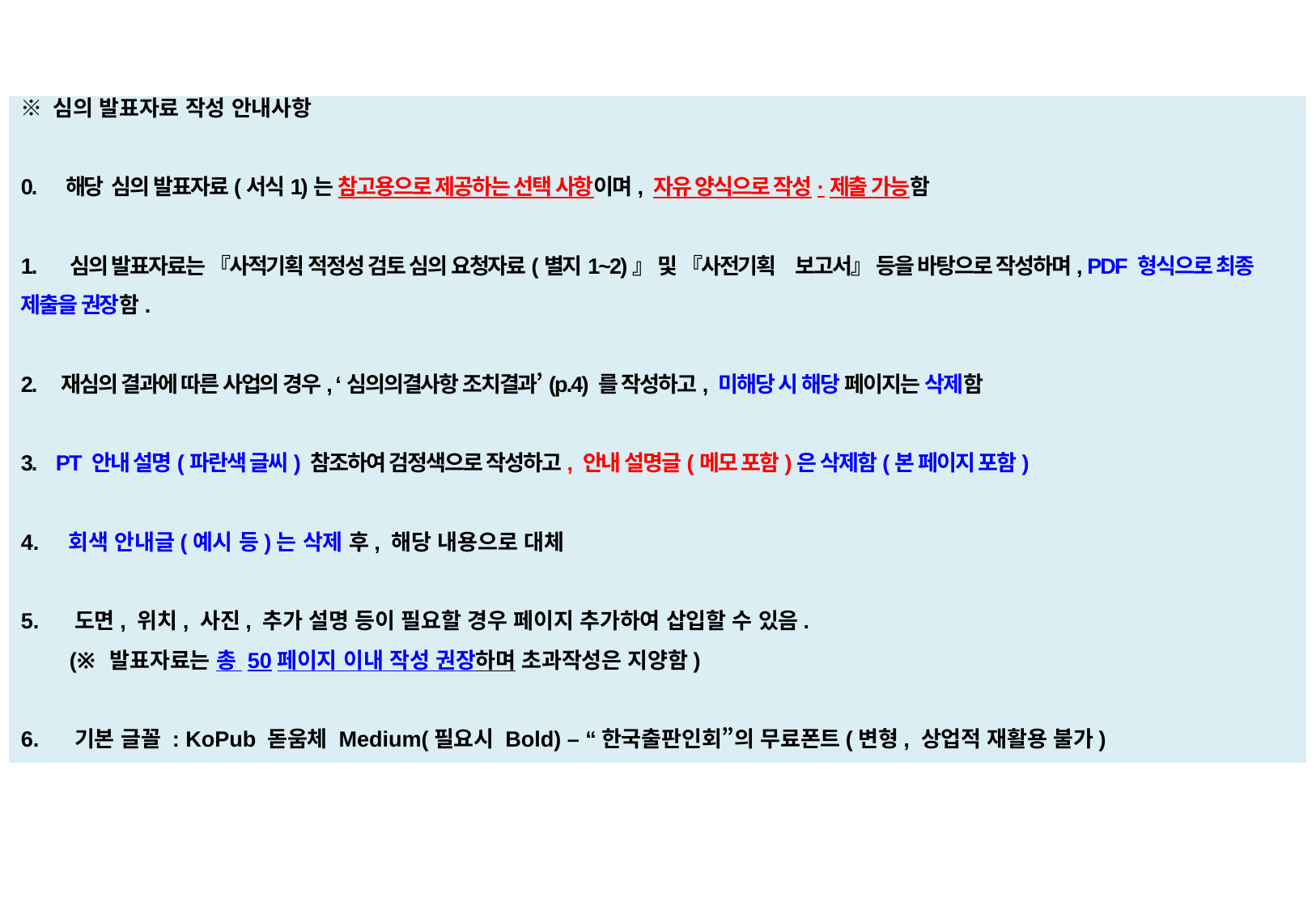

※ 심의 발표자료 작성 안내사항

0.     해당  심의 발표자료(서식1)는 참고용으로 제공하는 선택 사항이며, 자유 양식으로 작성·제출 가능함

1.      심의 발표자료는 『사적기획 적정성 검토 심의 요청자료(별지1~2)』 및 『사전기획　보고서』 등을 바탕으로 작성하며, PDF 형식으로 최종 제출을 권장함.

2.    재심의 결과에 따른 사업의 경우, ‘심의의결사항 조치결과’(p.4) 를 작성하고, 미해당 시 해당 페이지는 삭제함

3.    PT 안내 설명(파란색 글씨) 참조하여 검정색으로 작성하고, 안내 설명글(메모 포함)은 삭제함(본 페이지 포함)

4.    회색 안내글(예시 등)는 삭제 후, 해당 내용으로 대체

5.     도면, 위치, 사진, 추가 설명 등이 필요할 경우 페이지 추가하여 삽입할 수 있음.
        (※ 발표자료는 총 50페이지 이내 작성 권장하며 초과작성은 지양함)

6.     기본 글꼴 : KoPub 돋움체 Medium(필요시 Bold) – “한국출판인회”의 무료폰트(변형, 상업적 재활용 불가)